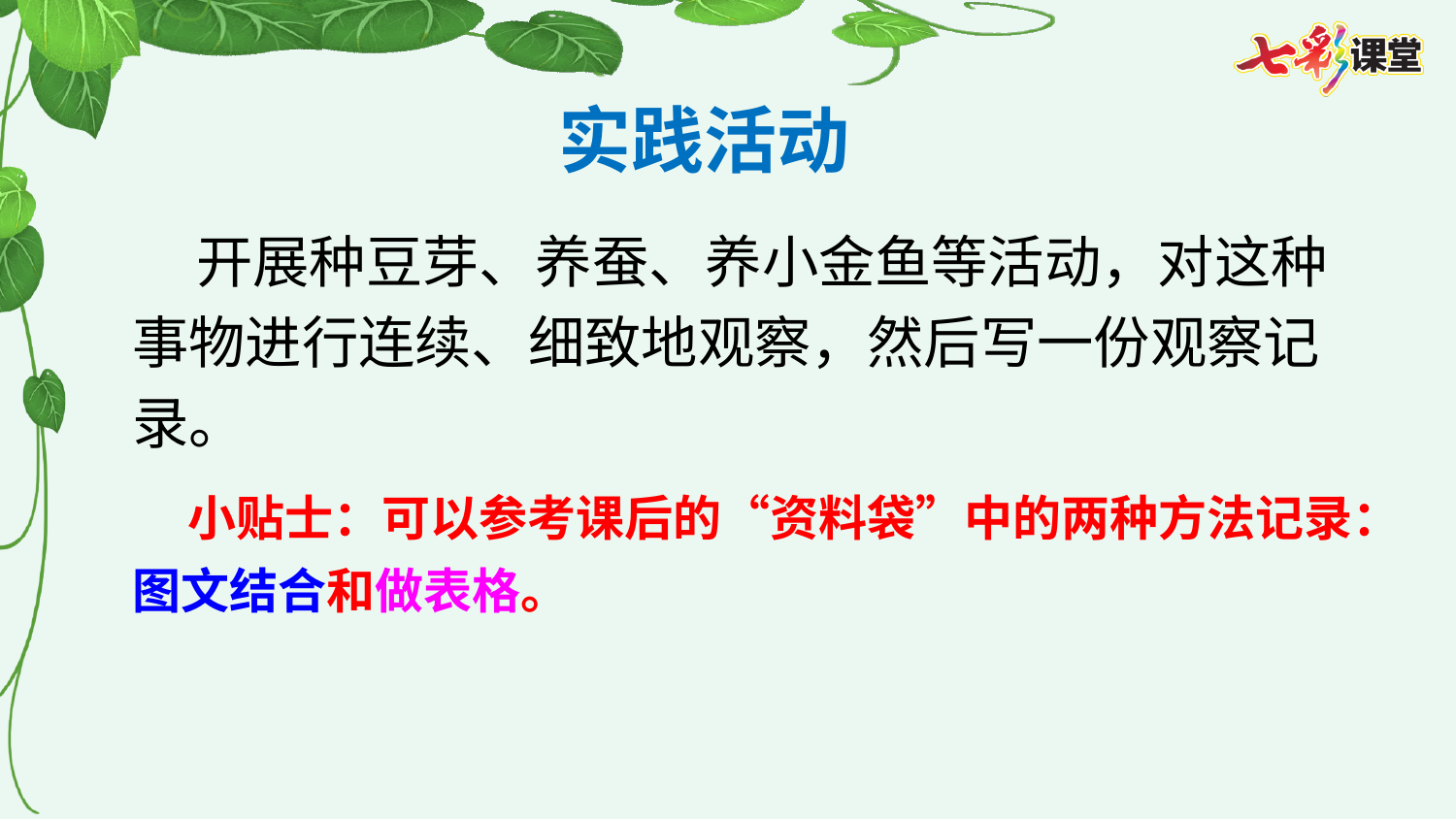

实践活动
    开展种豆芽、养蚕、养小金鱼等活动，对这种事物进行连续、细致地观察，然后写一份观察记录。
    小贴士：可以参考课后的“资料袋”中的两种方法记录：图文结合和做表格。